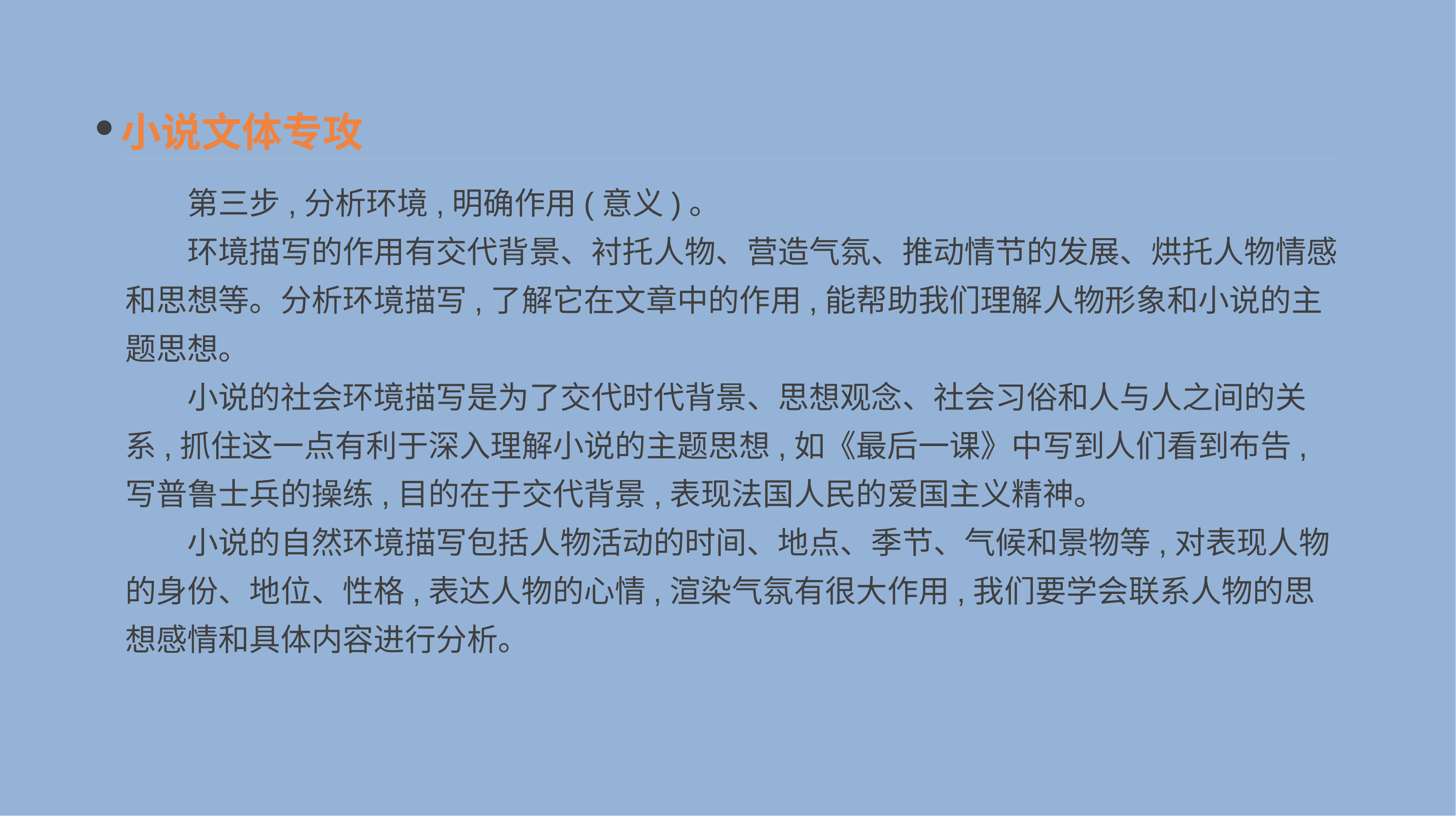

小说文体专攻

　　第三步,分析环境,明确作用(意义)。
　　环境描写的作用有交代背景、衬托人物、营造气氛、推动情节的发展、烘托人物情感和思想等。分析环境描写,了解它在文章中的作用,能帮助我们理解人物形象和小说的主题思想。
　　小说的社会环境描写是为了交代时代背景、思想观念、社会习俗和人与人之间的关系,抓住这一点有利于深入理解小说的主题思想,如《最后一课》中写到人们看到布告,写普鲁士兵的操练,目的在于交代背景,表现法国人民的爱国主义精神。
　　小说的自然环境描写包括人物活动的时间、地点、季节、气候和景物等,对表现人物的身份、地位、性格,表达人物的心情,渲染气氛有很大作用,我们要学会联系人物的思想感情和具体内容进行分析。